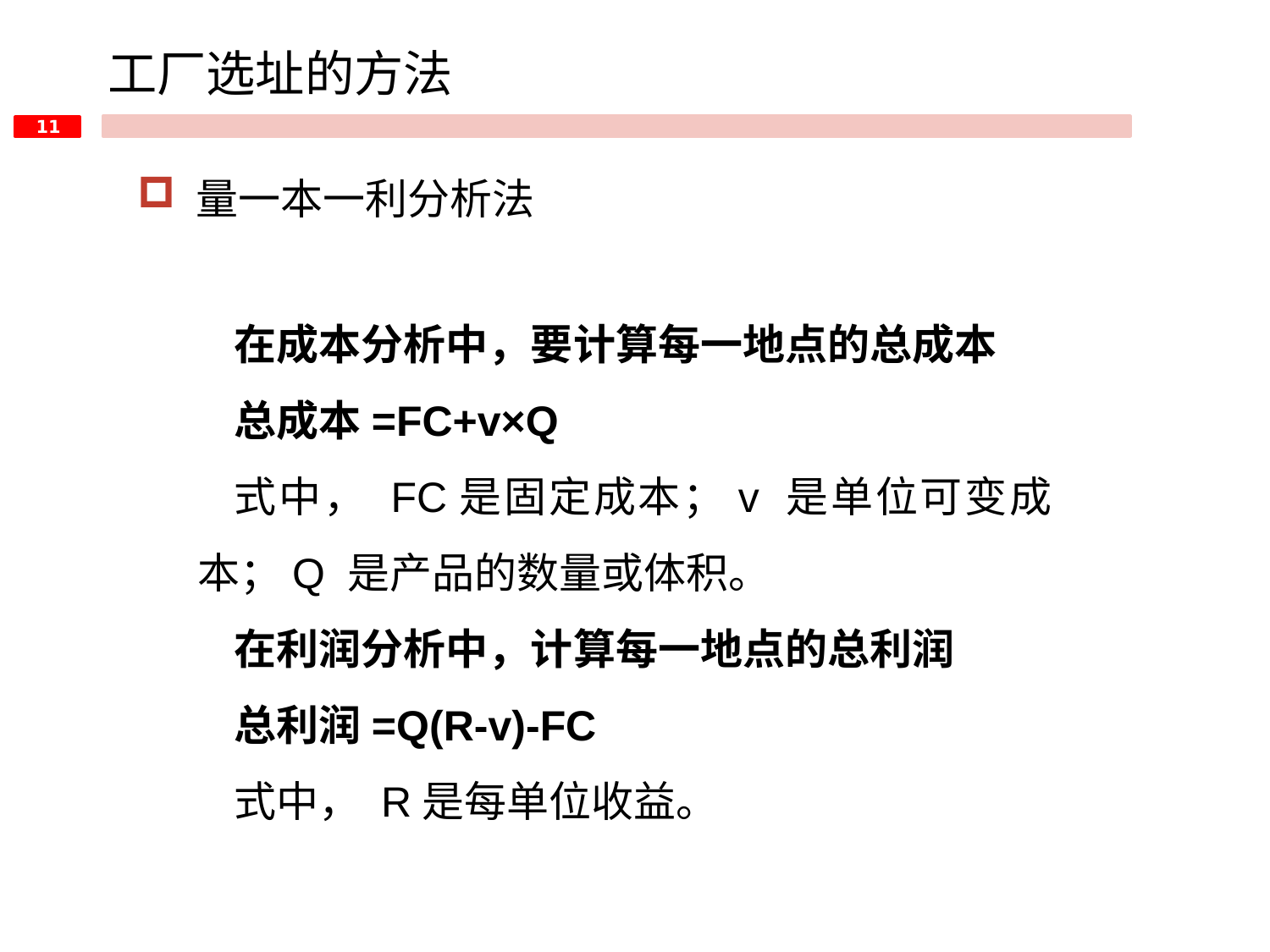

工厂选址的方法
11
 量一本一利分析法
在成本分析中，要计算每一地点的总成本
总成本=FC+v×Q
式中， FC是固定成本；v 是单位可变成本；Q 是产品的数量或体积。
在利润分析中，计算每一地点的总利润
总利润=Q(R-v)-FC
式中， R是每单位收益。